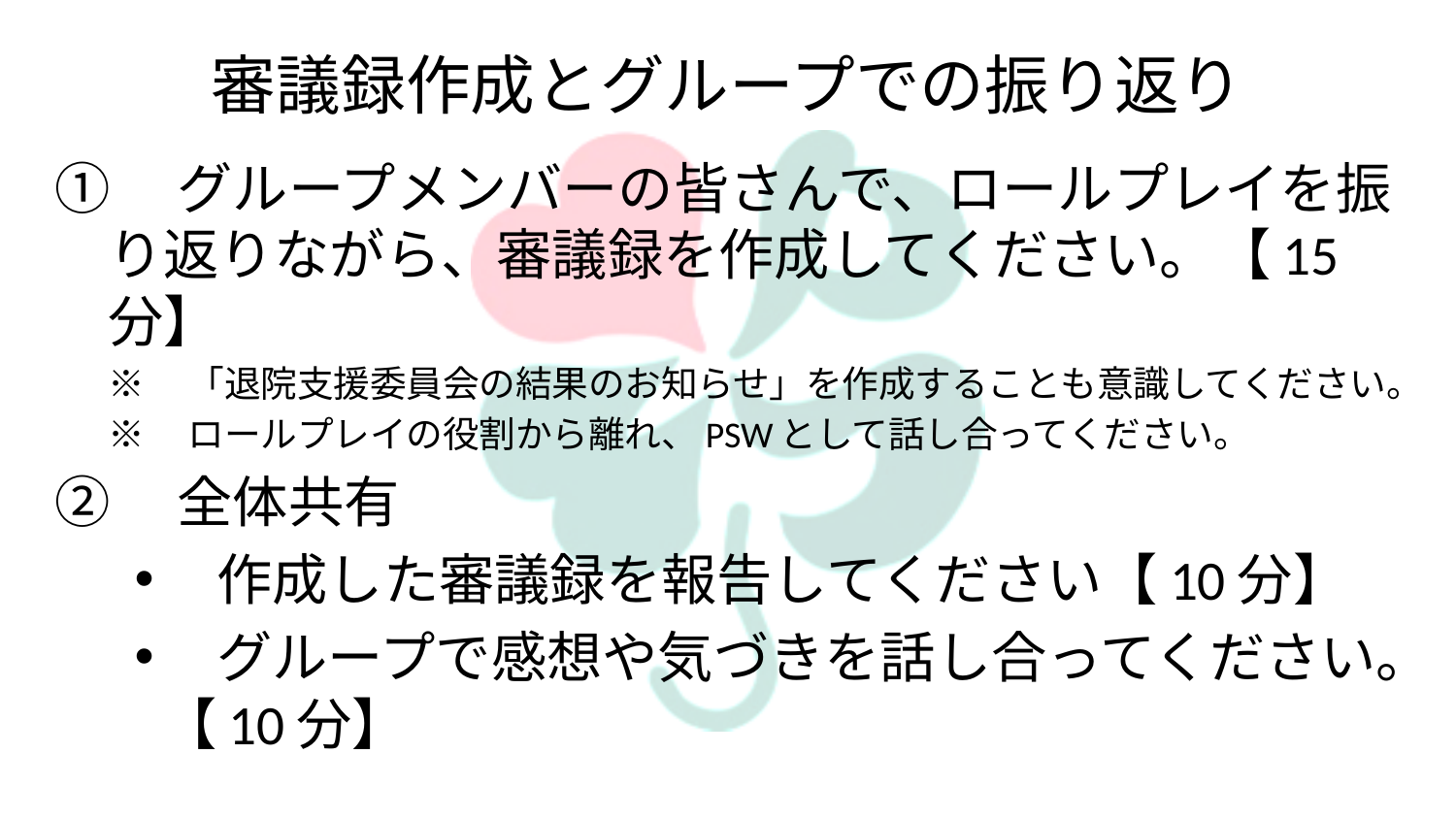

# 審議録作成とグループでの振り返り
①　グループメンバーの皆さんで、ロールプレイを振り返りながら、審議録を作成してください。【15分】
※　「退院支援委員会の結果のお知らせ」を作成することも意識してください。
※　ロールプレイの役割から離れ、PSWとして話し合ってください。
②　全体共有
　作成した審議録を報告してください【10分】
　グループで感想や気づきを話し合ってください。【10分】